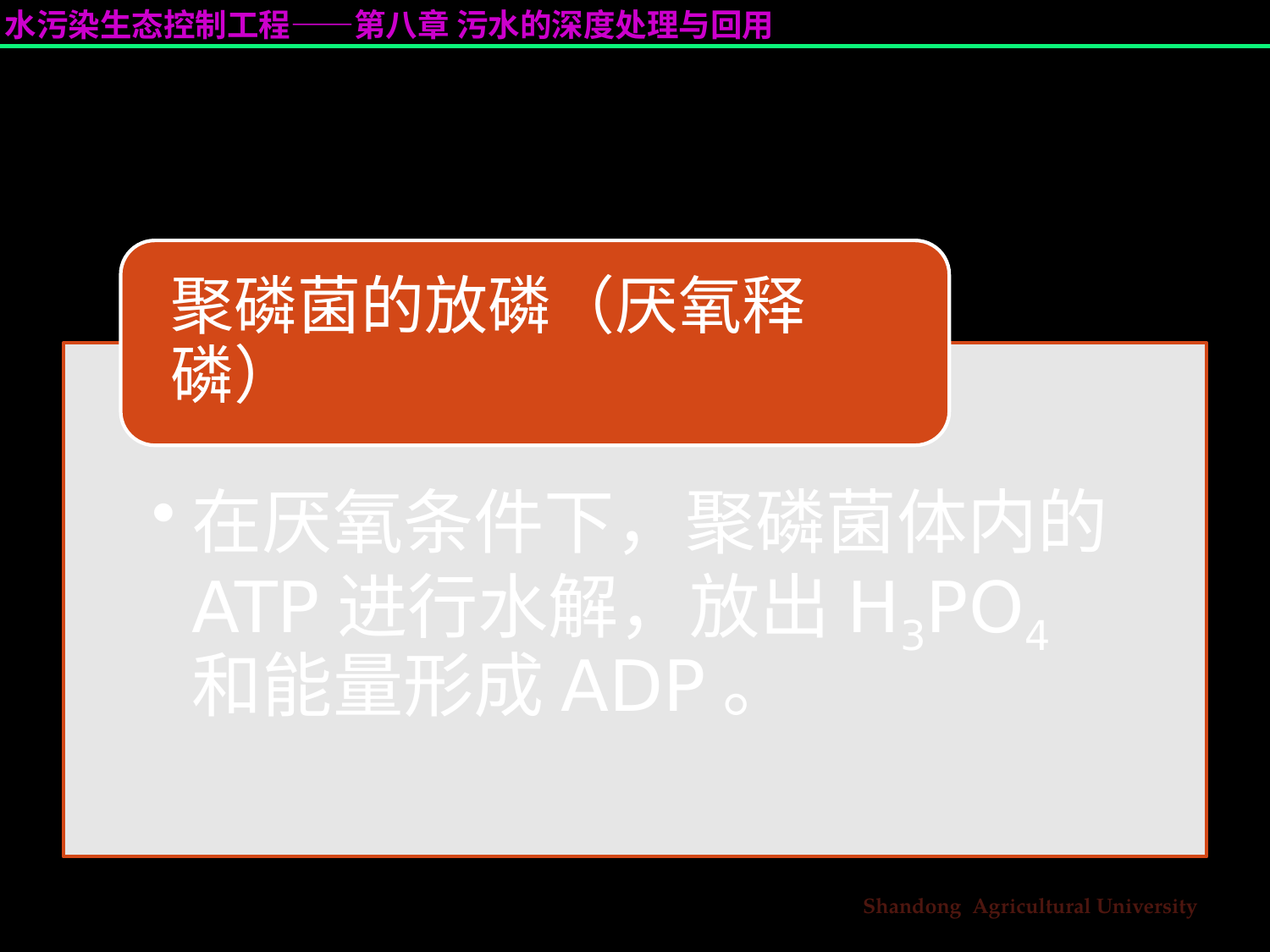

在厌氧条件下，聚磷菌体内的ATP进行水解，放出H3PO4和能量形成ADP。
聚磷菌的放磷（厌氧释磷）